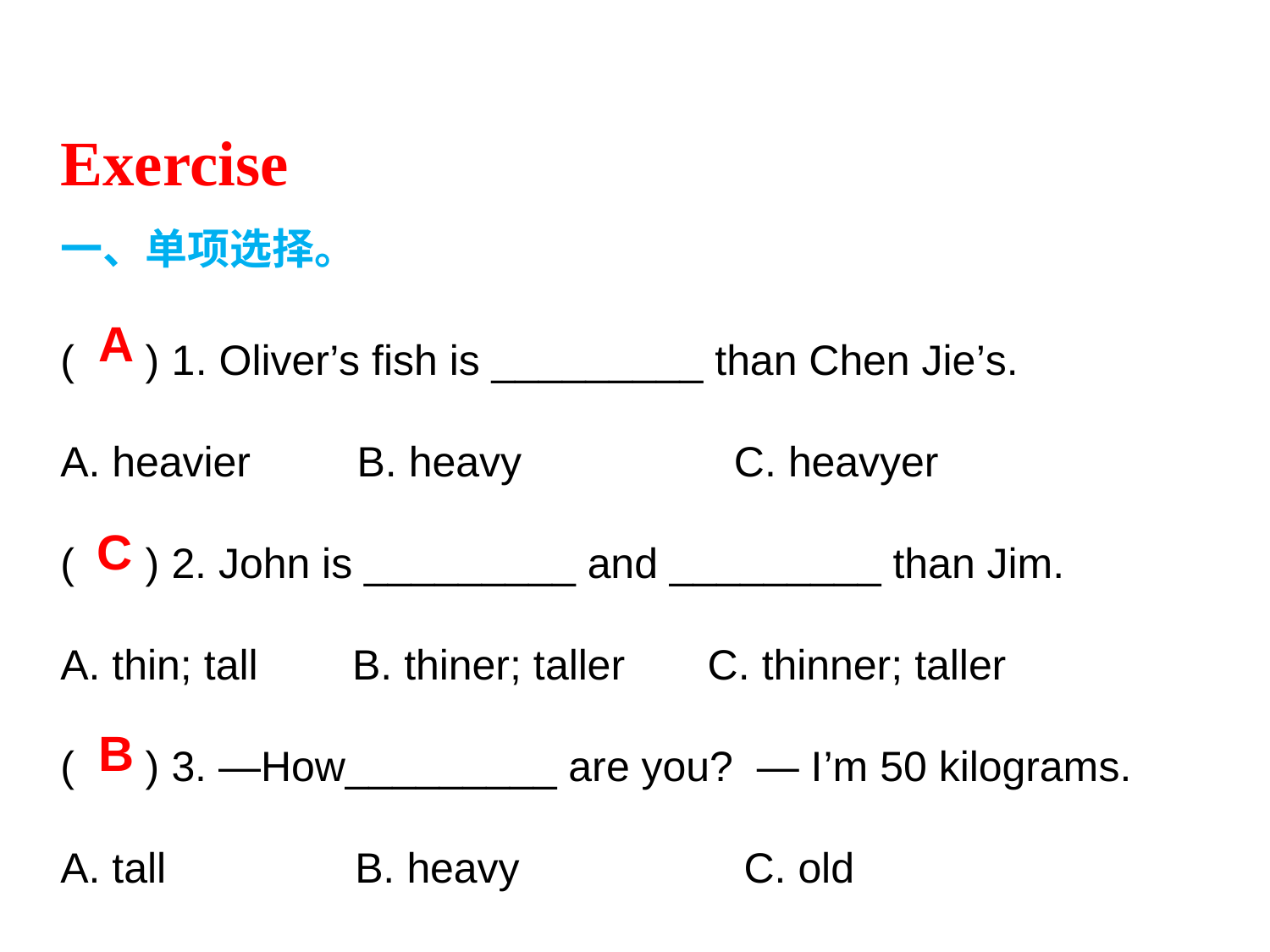

Exercise
一、单项选择。
(      ) 1. Oliver’s fish is _________ than Chen Jie’s.
A. heavier         B. heavy                  C. heavyer
(      ) 2. John is _________ and _________ than Jim. 
A. thin; tall        B. thiner; taller       C. thinner; taller
(      ) 3. —How_________ are you?  — I’m 50 kilograms.
A. tall                B. heavy                   C. old
A
C
B